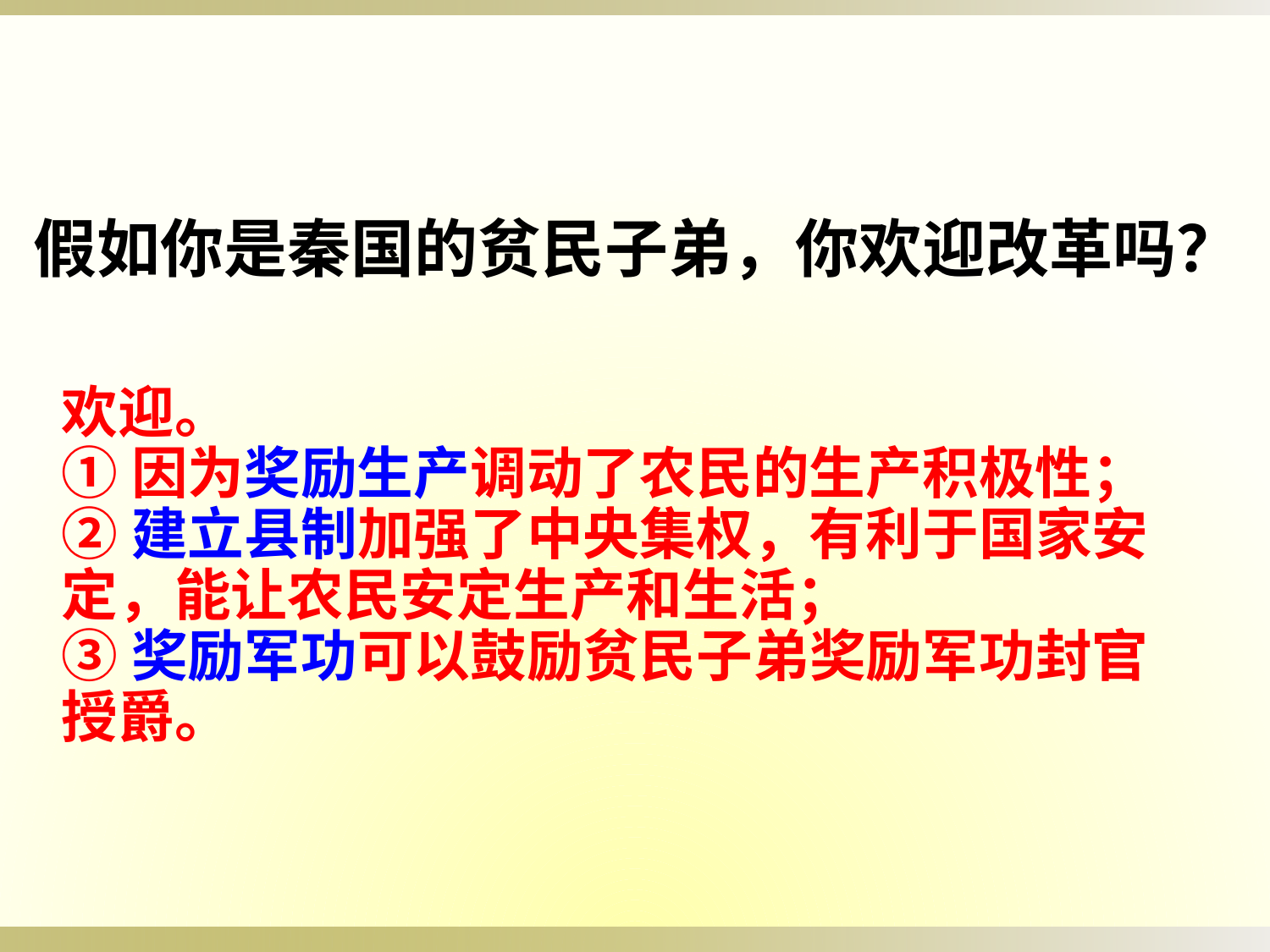

假如你是秦国的贫民子弟，你欢迎改革吗？

欢迎。
①因为奖励生产调动了农民的生产积极性；
②建立县制加强了中央集权，有利于国家安定，能让农民安定生产和生活；
③奖励军功可以鼓励贫民子弟奖励军功封官授爵。